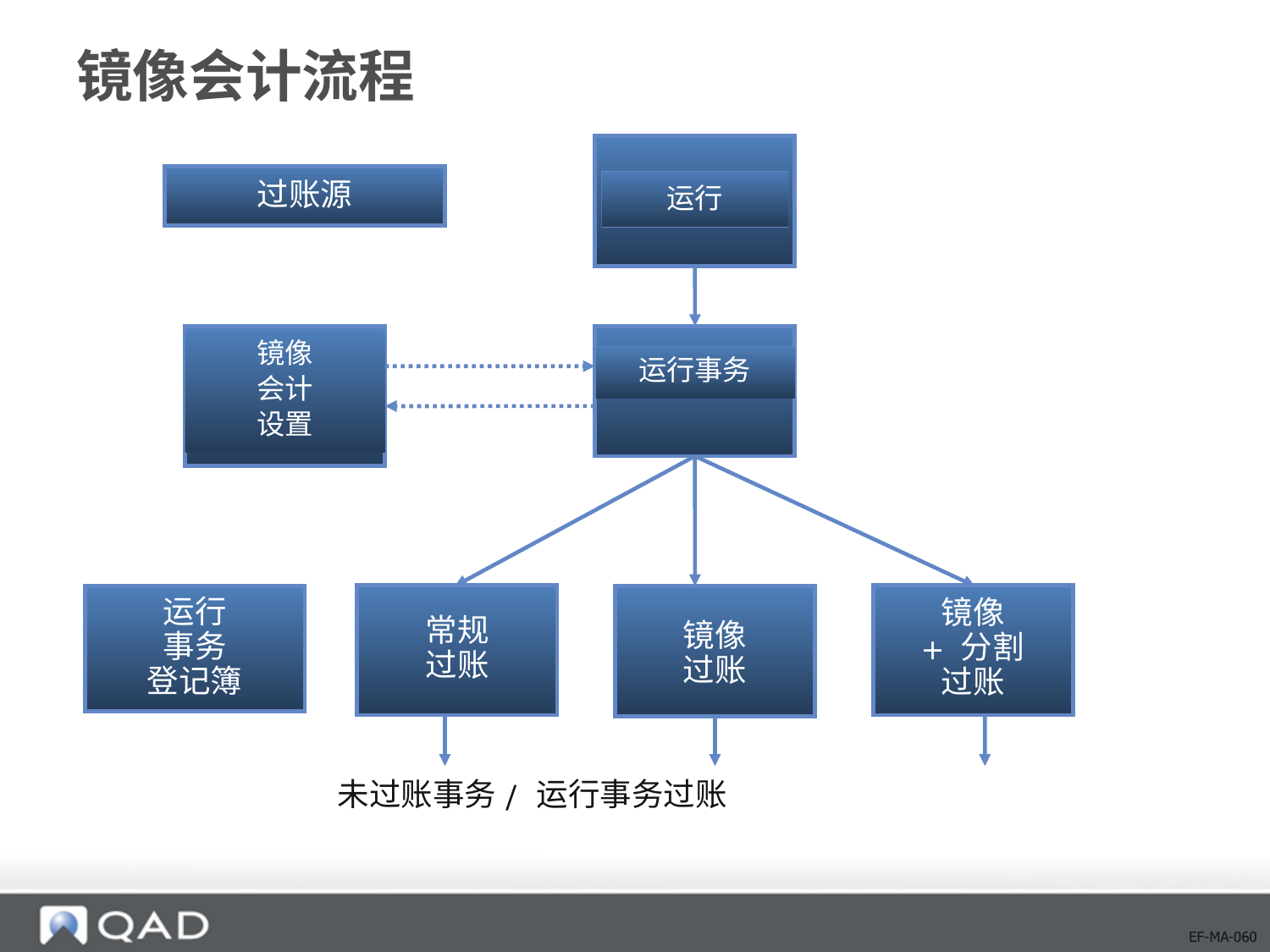

# 镜像会计流程

过账源
运行

镜像
会计
设置
运行事务

常规
过账
镜像
+ 分割
过账
运行
事务
登记簿

镜像
过账

未过账事务/ 运行事务过账
EF-MA-060